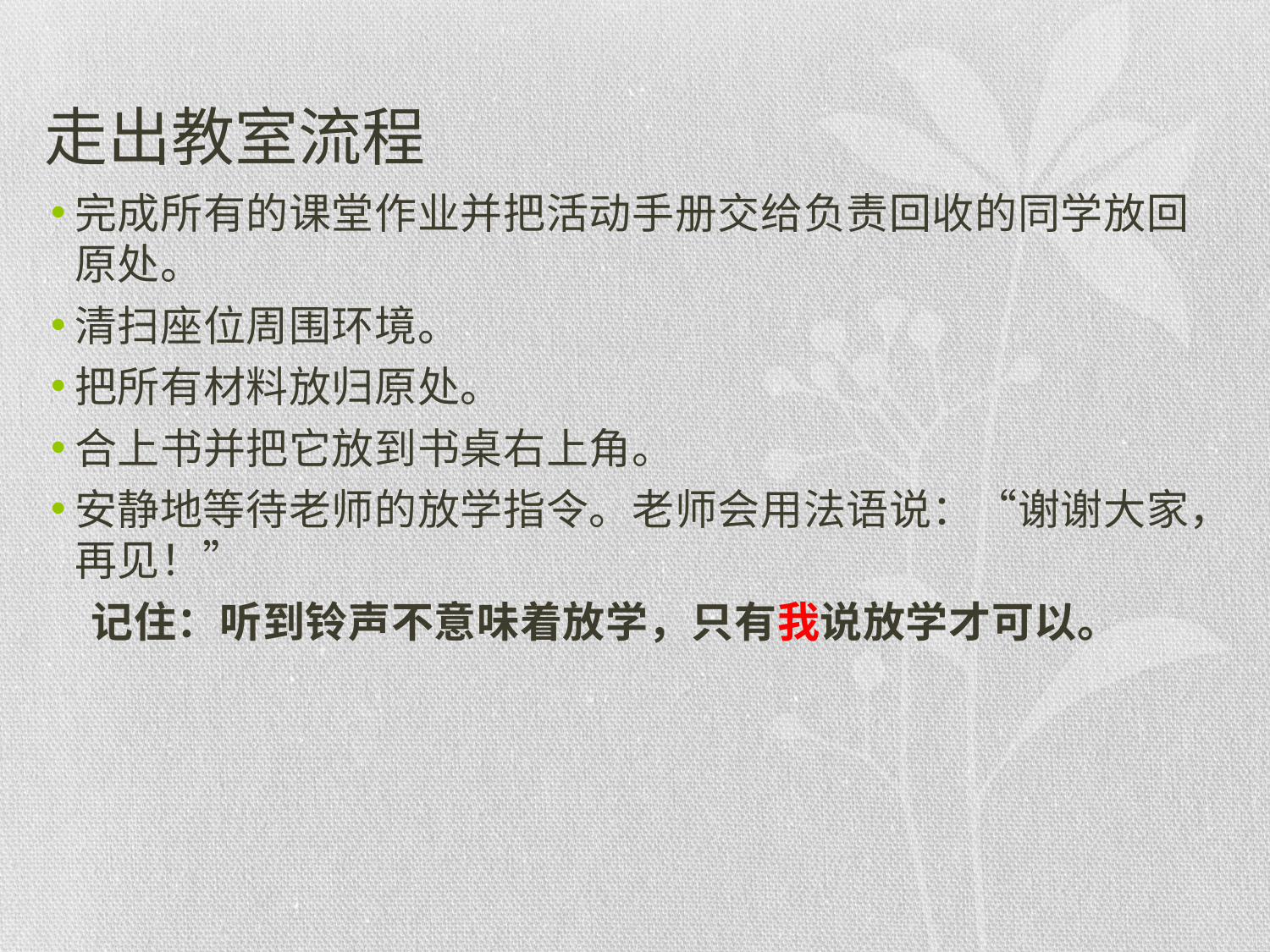

# 走出教室流程
完成所有的课堂作业并把活动手册交给负责回收的同学放回原处。
清扫座位周围环境。
把所有材料放归原处。
合上书并把它放到书桌右上角。
安静地等待老师的放学指令。老师会用法语说：“谢谢大家，再见！”
   记住：听到铃声不意味着放学，只有我说放学才可以。